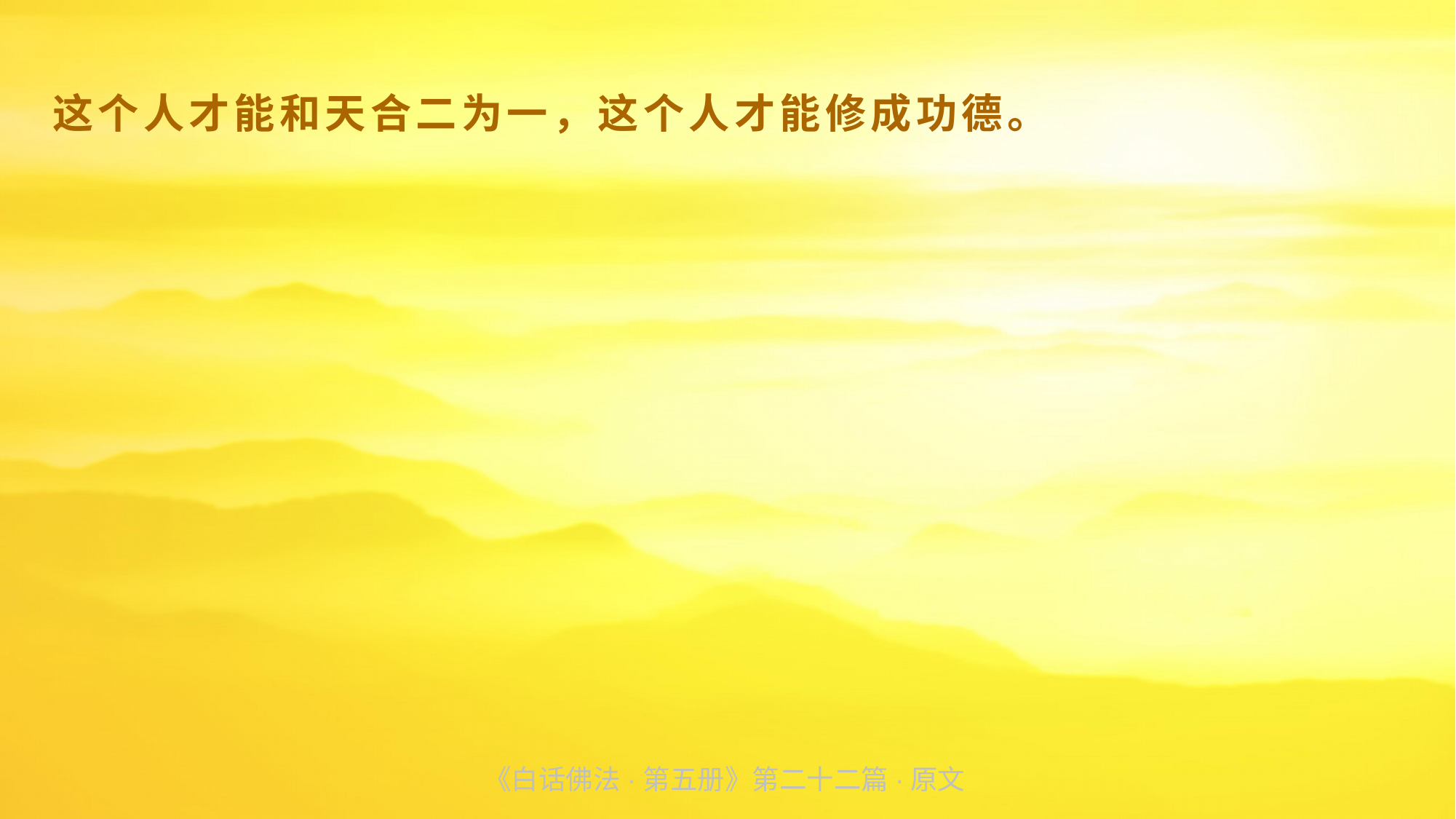

这个人才能和天合二为一，这个人才能修成功德。

《白话佛法·第五册》第二十二篇·原文